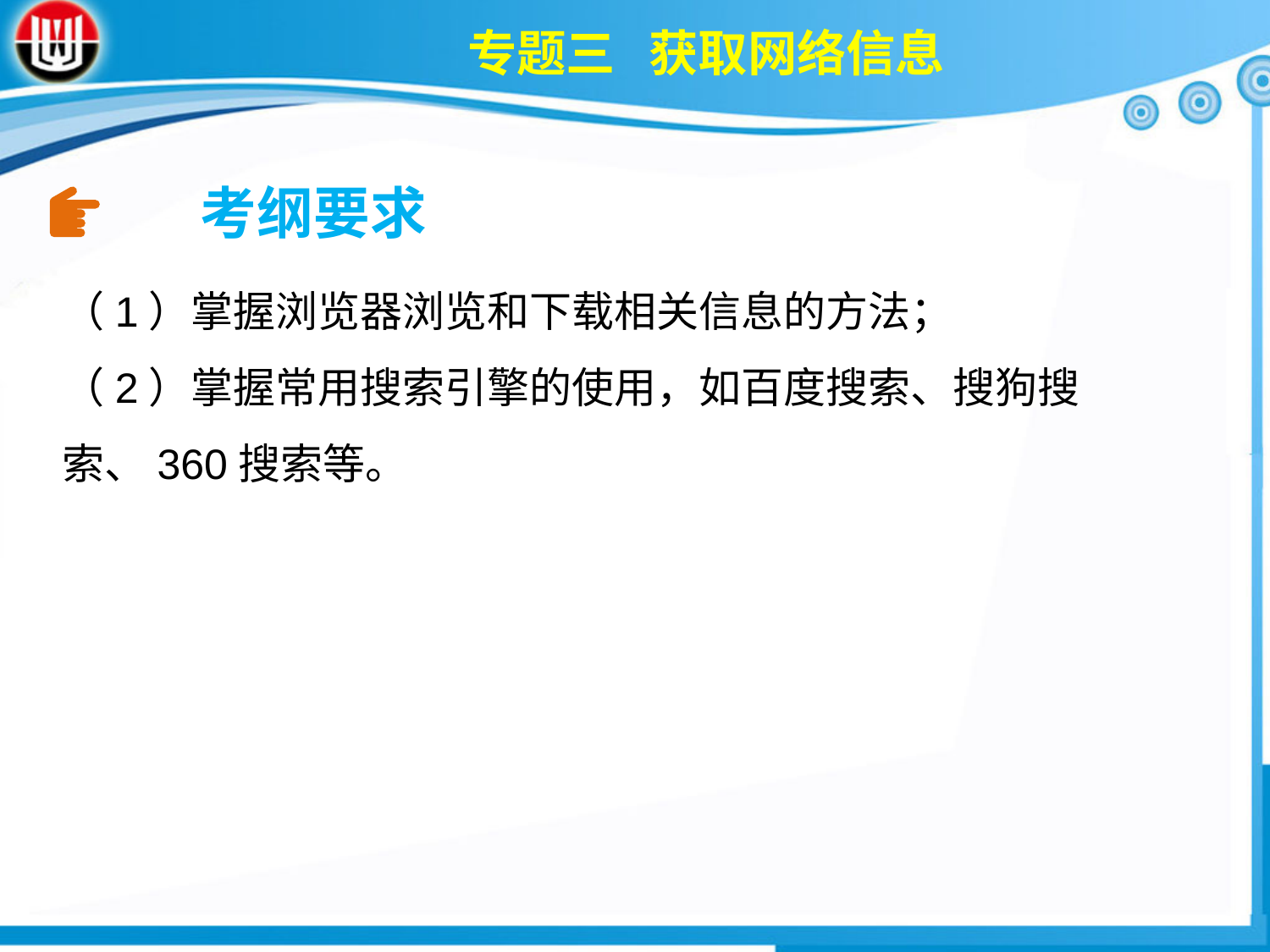

专题三   获取网络信息
考纲要求

（1）掌握浏览器浏览和下载相关信息的方法；
（2）掌握常用搜索引擎的使用，如百度搜索、搜狗搜索、360搜索等。